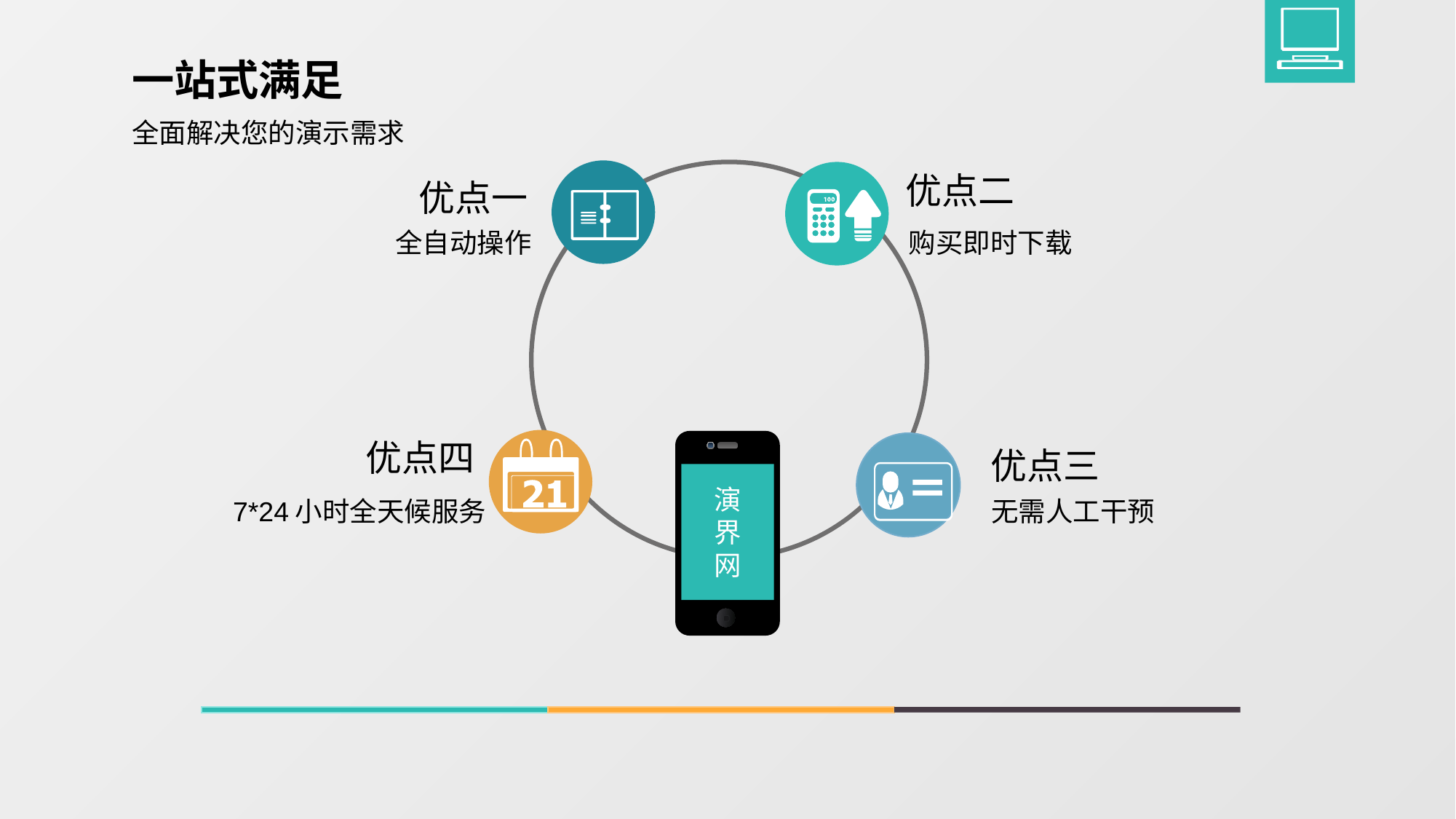

一站式满足
全面解决您的演示需求

优点二
优点一

全自动操作
购买即时下载
优点四

演
界
网

优点三

7*24小时全天候服务
无需人工干预